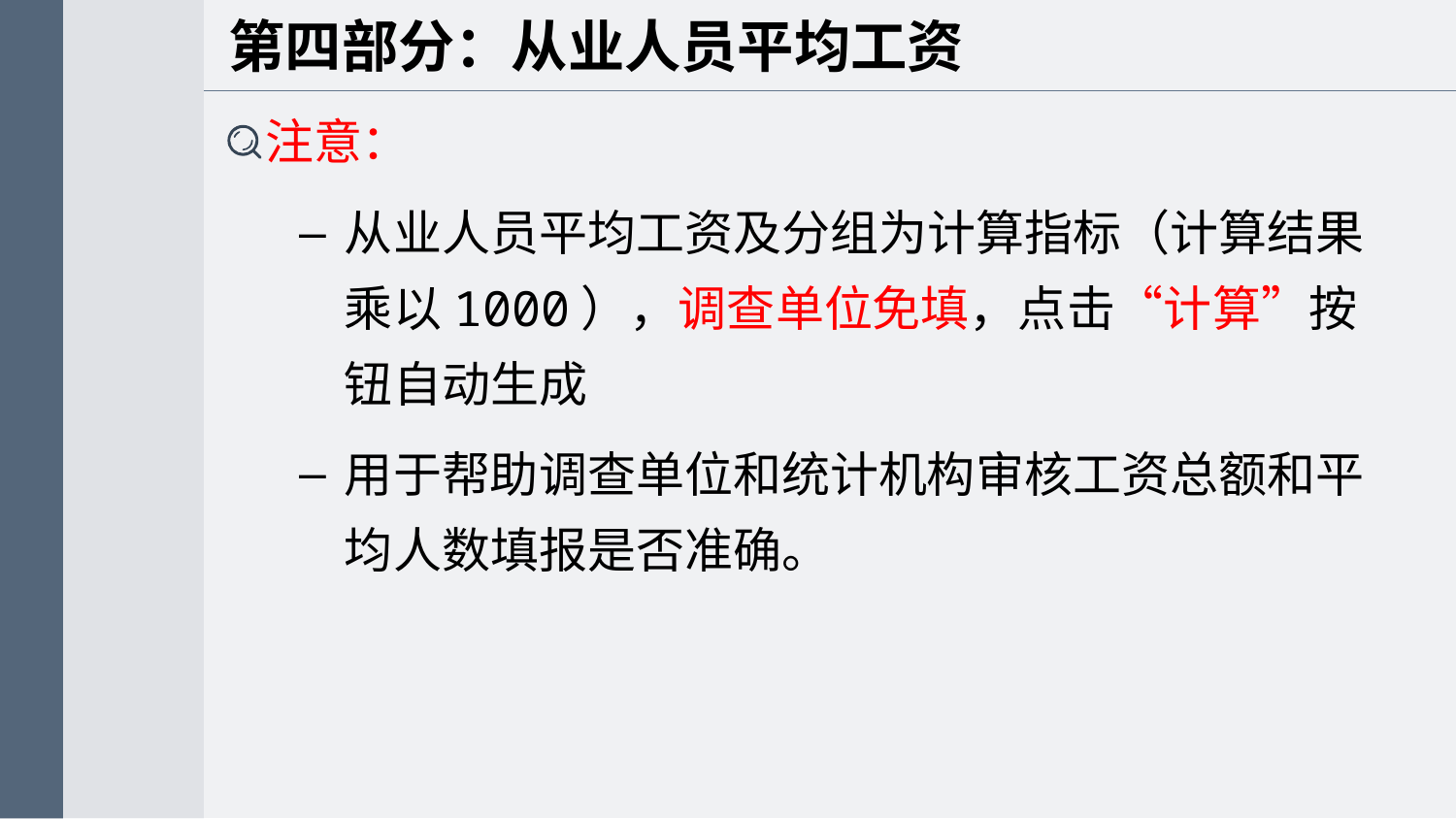

第四部分：从业人员平均工资
  注意：
从业人员平均工资及分组为计算指标（计算结果乘以1000），调查单位免填，点击“计算”按钮自动生成
用于帮助调查单位和统计机构审核工资总额和平均人数填报是否准确。